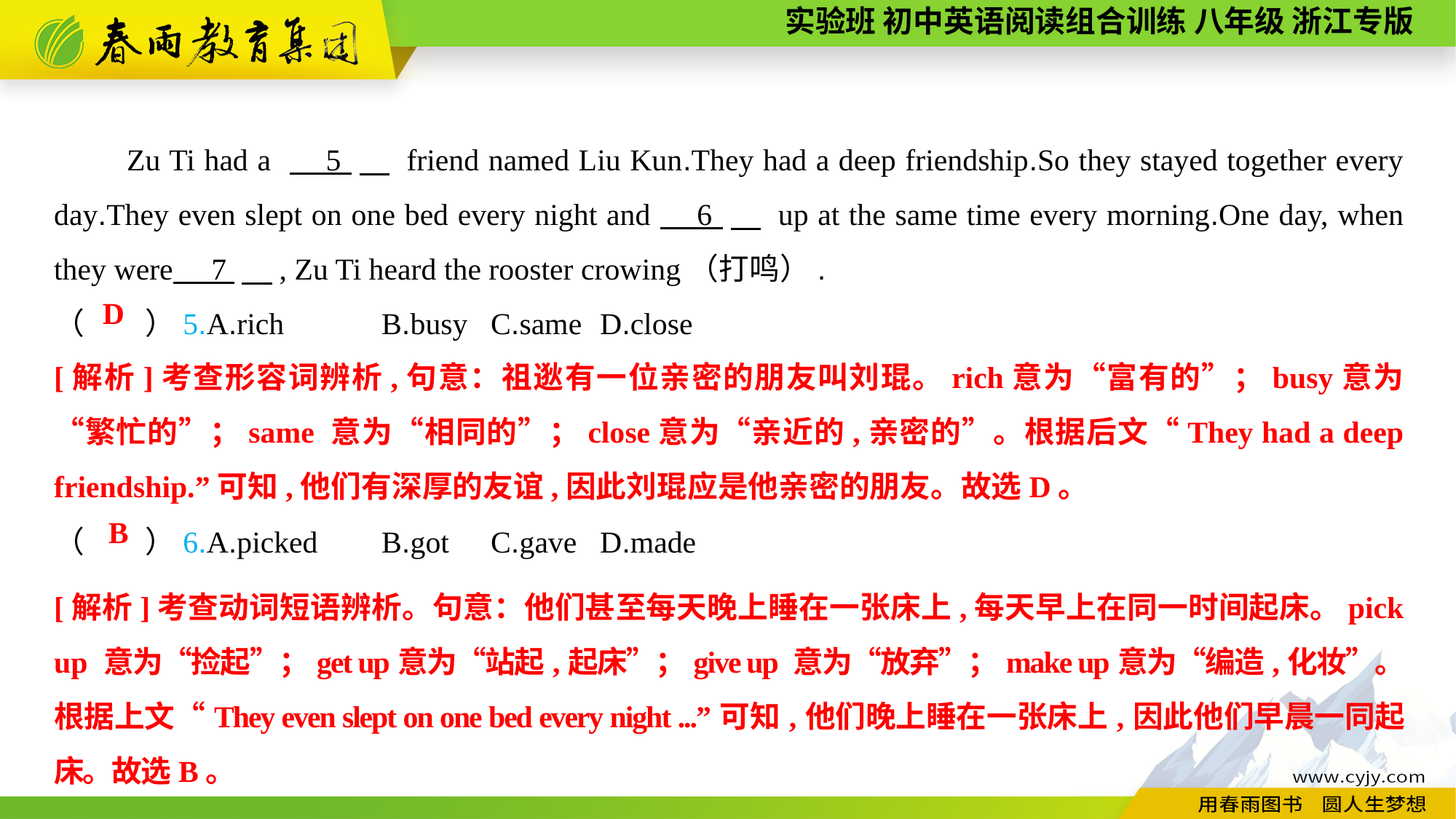

Zu Ti had a      5 　 friend named Liu Kun.They had a deep friendship.So they stayed together every day.They even slept on one bed every night and     6 　 up at the same time every morning.One day, when they were     7 　, Zu Ti heard the rooster crowing（打鸣）.
（　　）5.A.rich	B.busy	C.same	D.close

（　　）6.A.picked	B.got	C.gave	D.made
D
[解析]考查形容词辨析,句意：祖逖有一位亲密的朋友叫刘琨。rich意为“富有的”；busy意为“繁忙的”；same 意为“相同的”；close意为“亲近的,亲密的”。根据后文“They had a deep friendship.”可知,他们有深厚的友谊,因此刘琨应是他亲密的朋友。故选D。
B
[解析]考查动词短语辨析。句意：他们甚至每天晚上睡在一张床上,每天早上在同一时间起床。pick up 意为“捡起”；get up意为“站起,起床”；give up 意为“放弃”；make up意为“编造,化妆”。根据上文“They even slept on one bed every night ...”可知,他们晚上睡在一张床上,因此他们早晨一同起床。故选B。